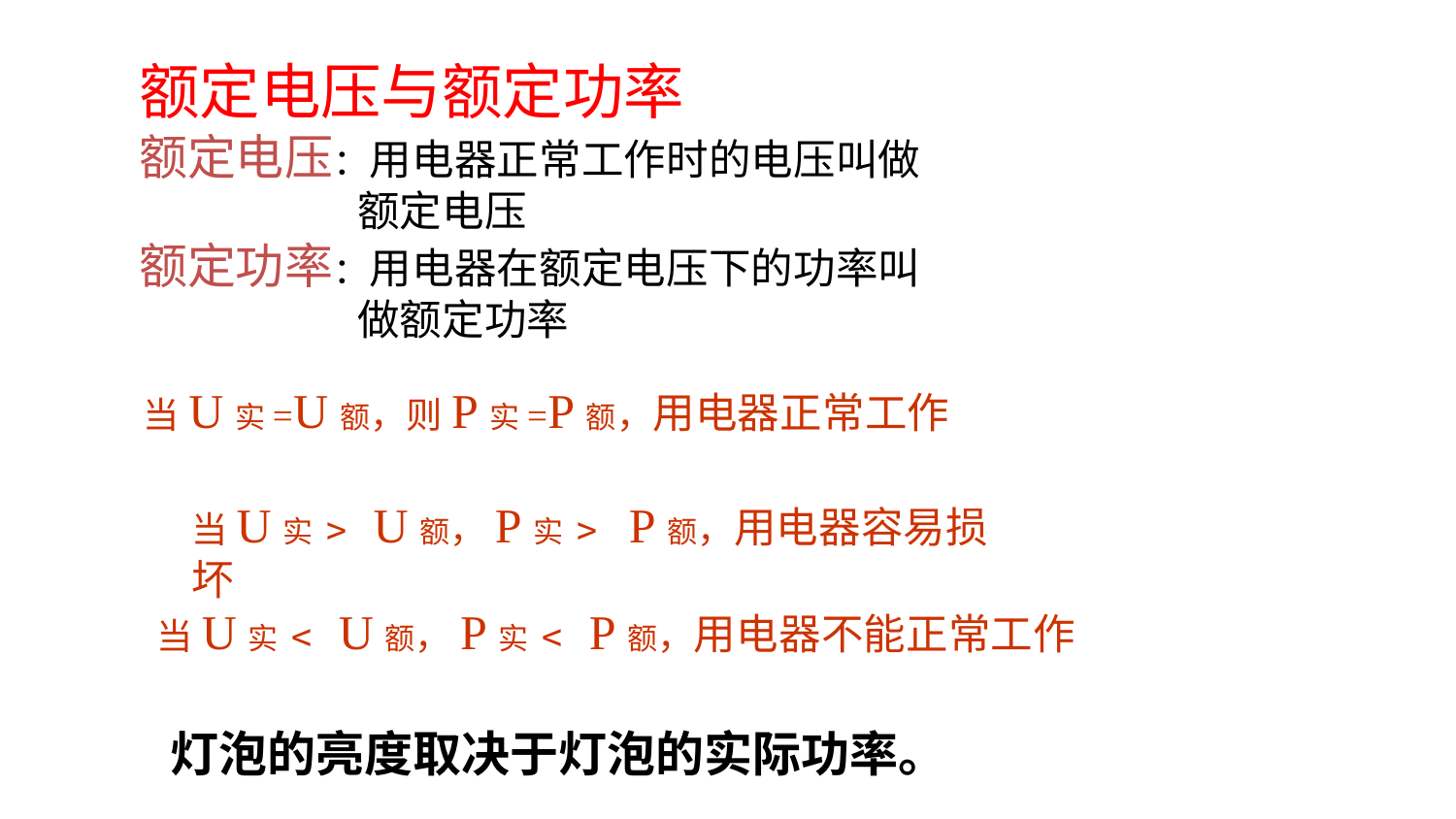

额定电压与额定功率
额定电压：用电器正常工作时的电压叫做
                      额定电压
额定功率：用电器在额定电压下的功率叫
                      做额定功率

当U实=U额，则P实=P额，用电器正常工作
当U实﹥U额，P实﹥ P额，用电器容易损坏
当U实﹤U额，P实﹤P额，用电器不能正常工作

灯泡的亮度取决于灯泡的实际功率。